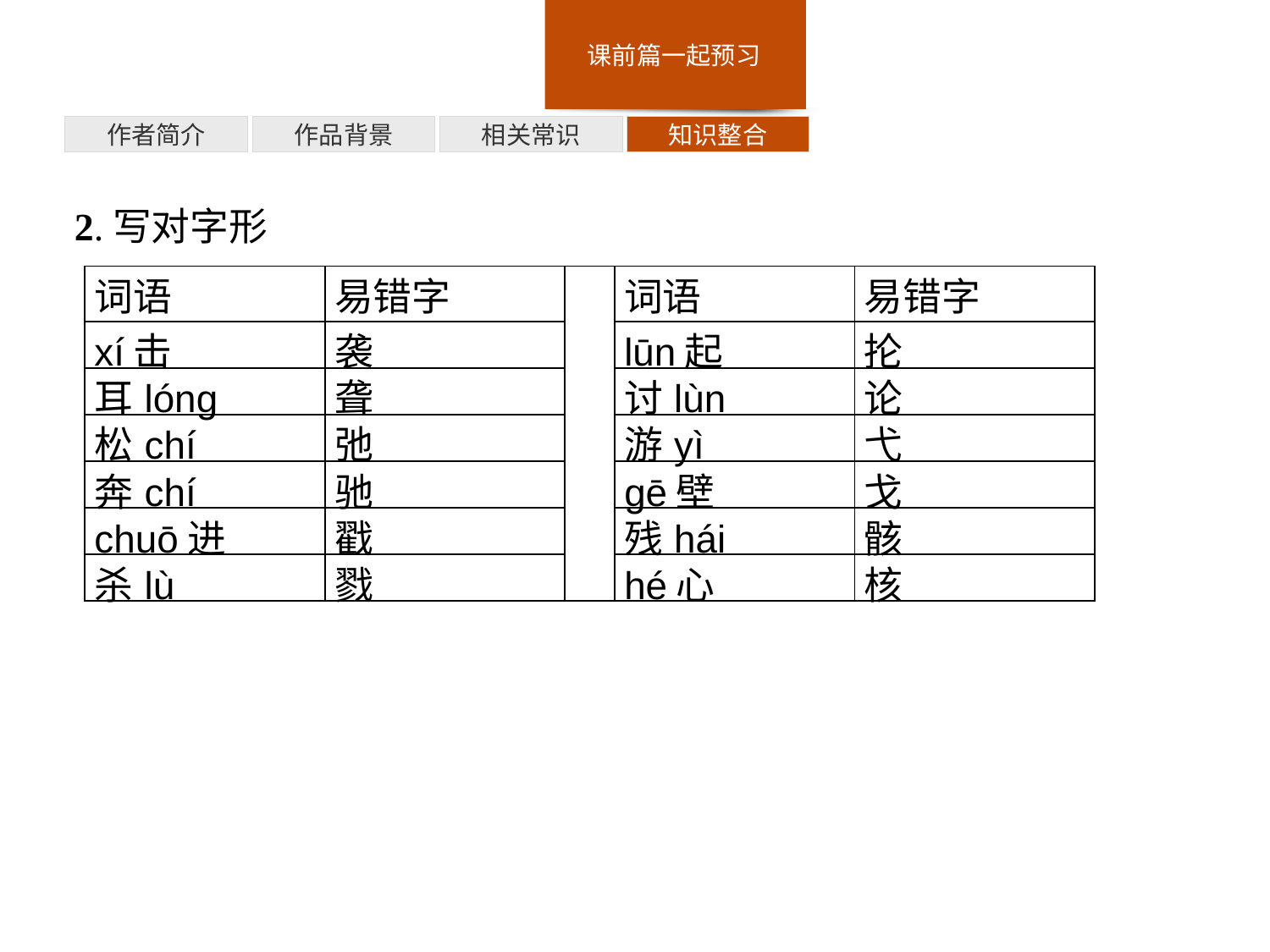

知识整合
相关常识
作品背景
作者简介
2.写对字形
| 词语 | 易错字 |  | 词语 | 易错字 |
| --- | --- | --- | --- | --- |
| xí击 | 袭 |  | lūn起 | 抡 |
| 耳lónɡ | 聋 |  | 讨lùn | 论 |
| 松chí | 弛 |  | 游yì | 弋 |
| 奔chí | 驰 |  | ɡē壁 | 戈 |
| chuō进 | 戳 |  | 残hái | 骸 |
| 杀lù | 戮 |  | hé心 | 核 |